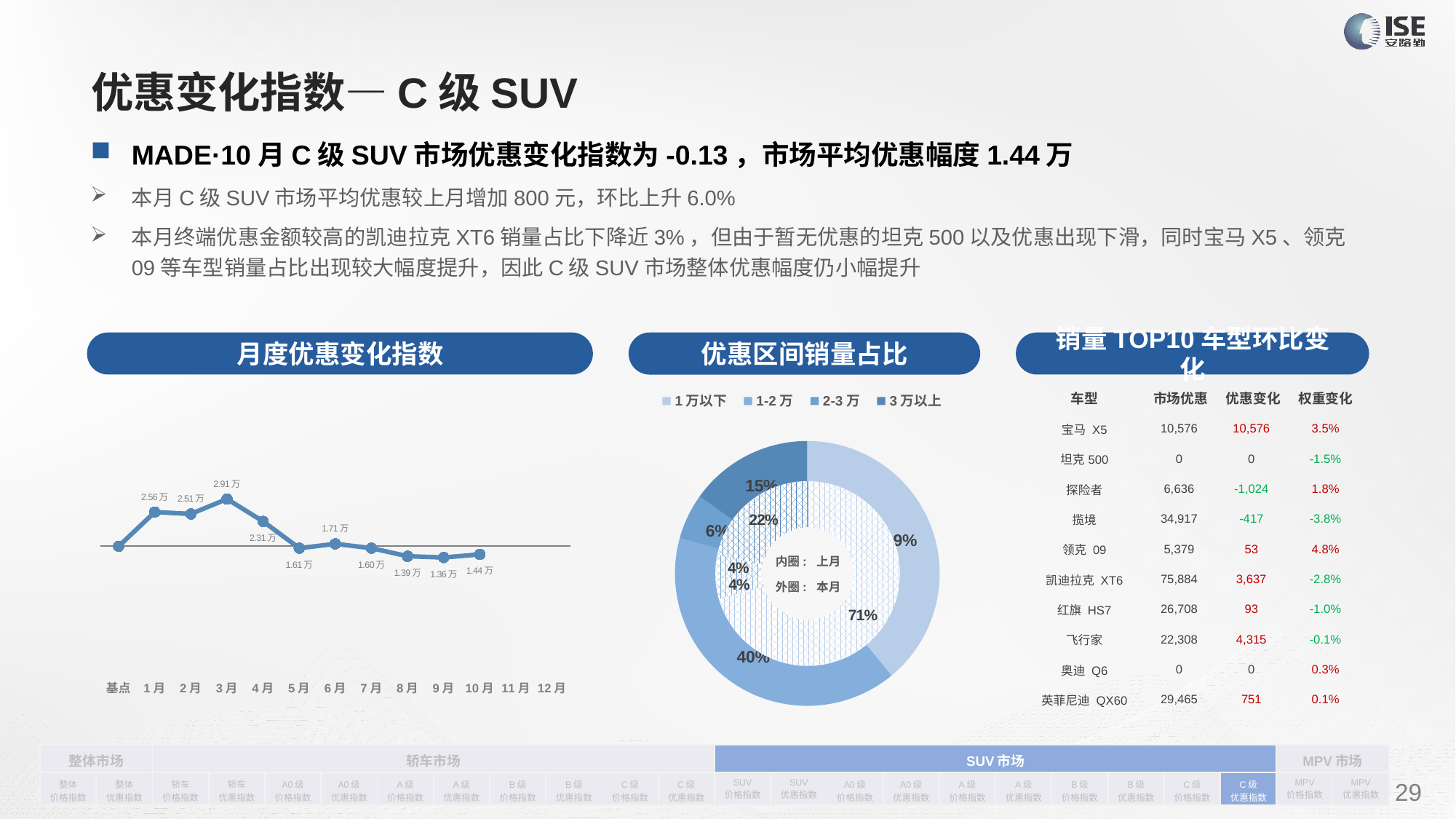

# 优惠变化指数—C级SUV
MADE·10月C级SUV市场优惠变化指数为-0.13，市场平均优惠幅度1.44万
本月C级SUV市场平均优惠较上月增加800元，环比上升6.0%
本月终端优惠金额较高的凯迪拉克XT6销量占比下降近3%，但由于暂无优惠的坦克500以及优惠出现下滑，同时宝马X5、领克09等车型销量占比出现较大幅度提升，因此C级SUV市场整体优惠幅度仍小幅提升
月度优惠变化指数

销量TOP10车型环比变化

优惠区间销量占比

| 车型 | 市场优惠 | 优惠变化 | 权重变化 |
| --- | --- | --- | --- |
| 宝马 X5 | 10,576 | 10,576 | 3.5% |
| 坦克500 | 0 | 0 | -1.5% |
| 探险者 | 6,636 | -1,024 | 1.8% |
| 揽境 | 34,917 | -417 | -3.8% |
| 领克 09 | 5,379 | 53 | 4.8% |
| 凯迪拉克 XT6 | 75,884 | 3,637 | -2.8% |
| 红旗 HS7 | 26,708 | 93 | -1.0% |
| 飞行家 | 22,308 | 4,315 | -0.1% |
| 奥迪 Q6 | 0 | 0 | 0.3% |
| 英菲尼迪 QX60 | 29,465 | 751 | 0.1% |

### Chart

| Category | 销量 |
|---|---|
| 1万以下 | 7559.0 |
| 1-2万 | 7809.0 |
| 2-3万 | 1082.0 |
| 3万以上 | 2931.0 |

### Chart

| Category | Y2022 |
|---|---|
| 基点 | 0.0 |
| 1月 | 0.55 |
| 2月 | 0.52 |
| 3月 | 0.76 |
| 4月 | 0.4 |
| 5月 | -0.03 |
| 6月 | 0.04 |
| 7月 | -0.03 |
| 8月 | -0.16 |
| 9月 | -0.18 |
| 10月 | -0.13 |
| 11月 | None |
| 12月 | None |

### Chart

| Category | 销量 |
|---|---|
| 1万以下 | 14847.0 |
| 1-2万 | 771.0 |
| 2-3万 | 853.0 |
| 3万以上 | 4581.0 |
内圈:  上月
外圈:  本月
| 整体市场 |  | 轿车市场 |  |  |  |  |  |  |  |  |  | SUV市场 |  |  |  |  |  |  |  |  |  | MPV市场 |  |
| --- | --- | --- | --- | --- | --- | --- | --- | --- | --- | --- | --- | --- | --- | --- | --- | --- | --- | --- | --- | --- | --- | --- | --- |
| 整体 价格指数 | 整体 优惠指数 | 轿车 价格指数 | 轿车 优惠指数 | A0级 价格指数 | A0级 优惠指数 | A级 价格指数 | A级 优惠指数 | B级 价格指数 | B级 优惠指数 | C级 价格指数 | C级 优惠指数 | SUV 价格指数 | SUV 优惠指数 | A0级 价格指数 | A0级 优惠指数 | A级 价格指数 | A级 优惠指数 | B级 价格指数 | B级 优惠指数 | C级 价格指数 | C级 优惠指数 | MPV 价格指数 | MPV 优惠指数 |
请在插入菜单—页眉和页脚中修改此 文本
29